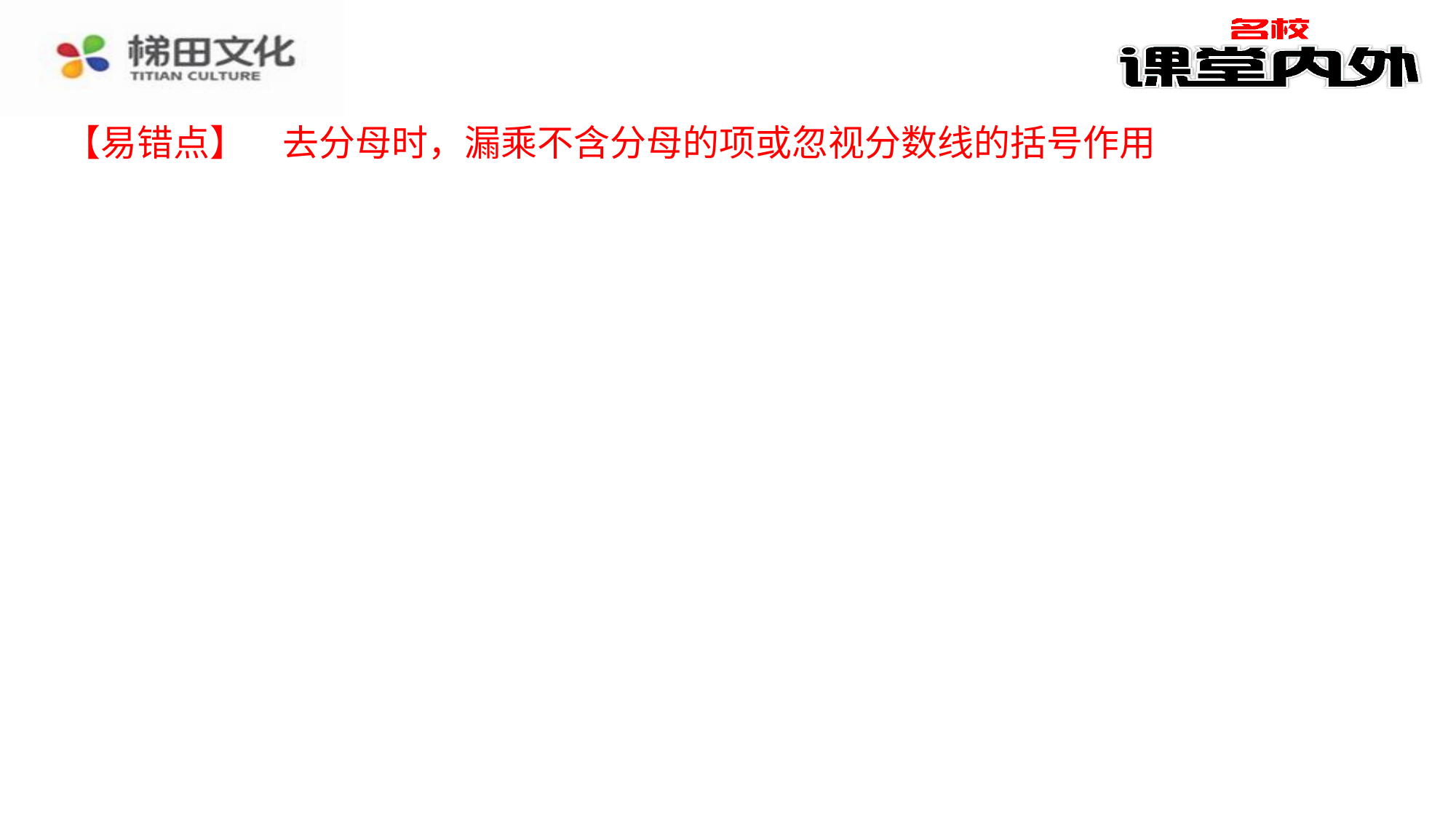

【易错点】　去分母时，漏乘不含分母的项或忽视分数线的括号作用
【易错点】　去分母时，漏乘不含分母的项或忽视分数线的括号作用